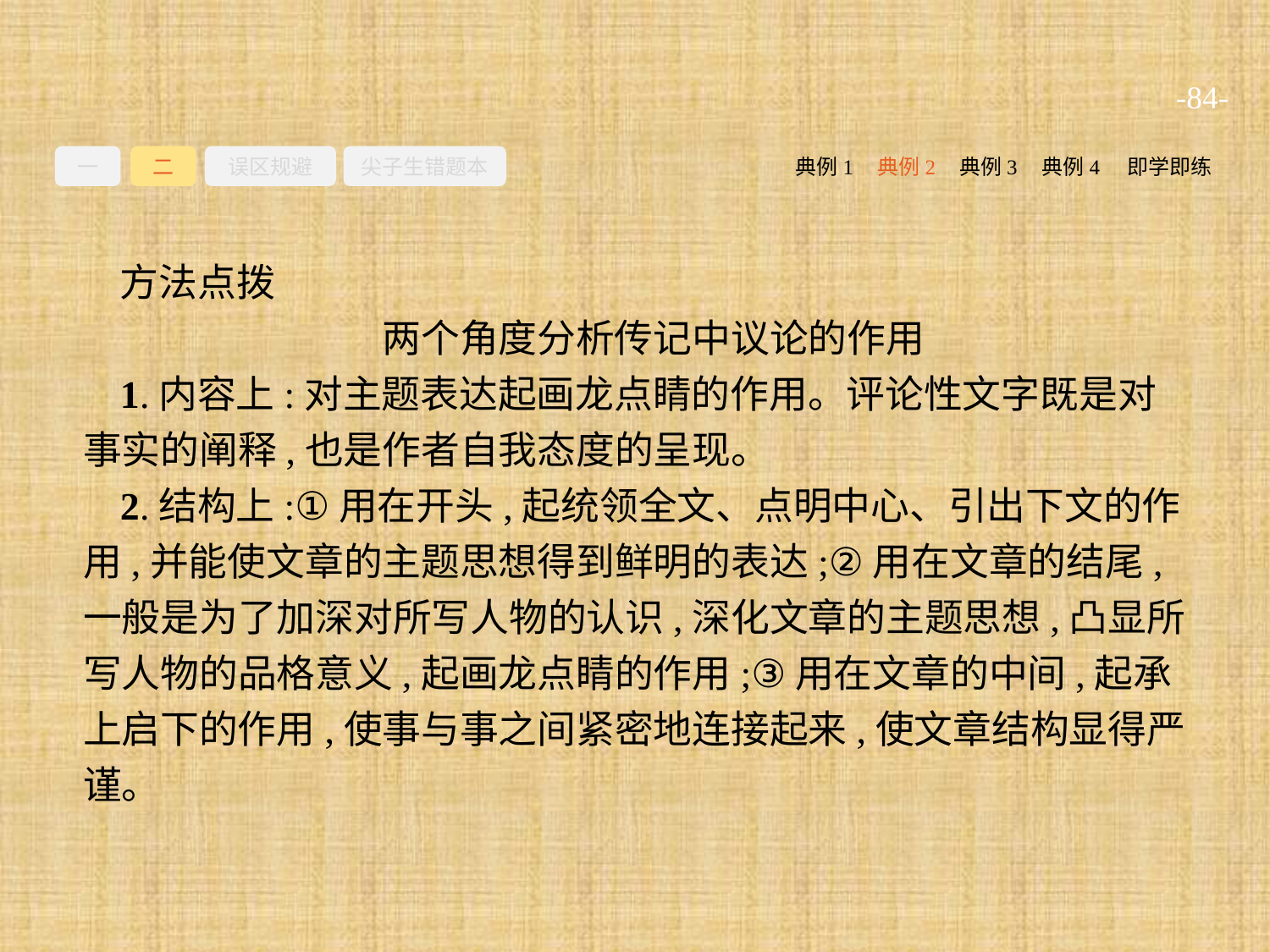

-84-
一
二
误区规避
尖子生错题本
典例2
典例3
典例4
即学即练
典例1
方法点拨
两个角度分析传记中议论的作用
1.内容上:对主题表达起画龙点睛的作用。评论性文字既是对事实的阐释,也是作者自我态度的呈现。
2.结构上:①用在开头,起统领全文、点明中心、引出下文的作用,并能使文章的主题思想得到鲜明的表达;②用在文章的结尾,一般是为了加深对所写人物的认识,深化文章的主题思想,凸显所写人物的品格意义,起画龙点睛的作用;③用在文章的中间,起承上启下的作用,使事与事之间紧密地连接起来,使文章结构显得严谨。